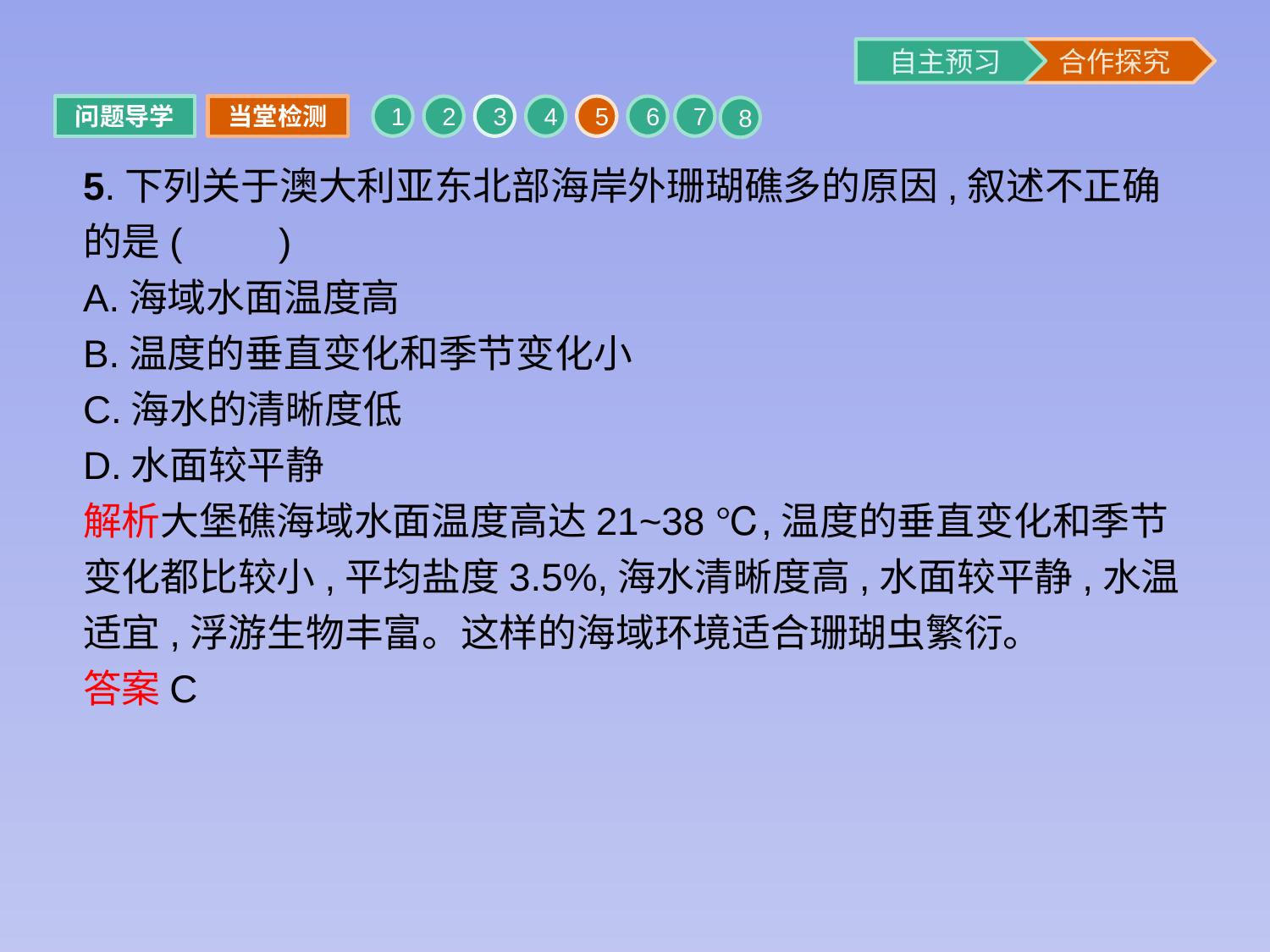

问题导学
当堂检测
1
2
3
4
5
6
7
8
5.下列关于澳大利亚东北部海岸外珊瑚礁多的原因,叙述不正确的是(　　)
A.海域水面温度高
B.温度的垂直变化和季节变化小
C.海水的清晰度低
D.水面较平静
解析大堡礁海域水面温度高达21~38 ℃,温度的垂直变化和季节变化都比较小,平均盐度3.5%,海水清晰度高,水面较平静,水温适宜,浮游生物丰富。这样的海域环境适合珊瑚虫繁衍。
答案C